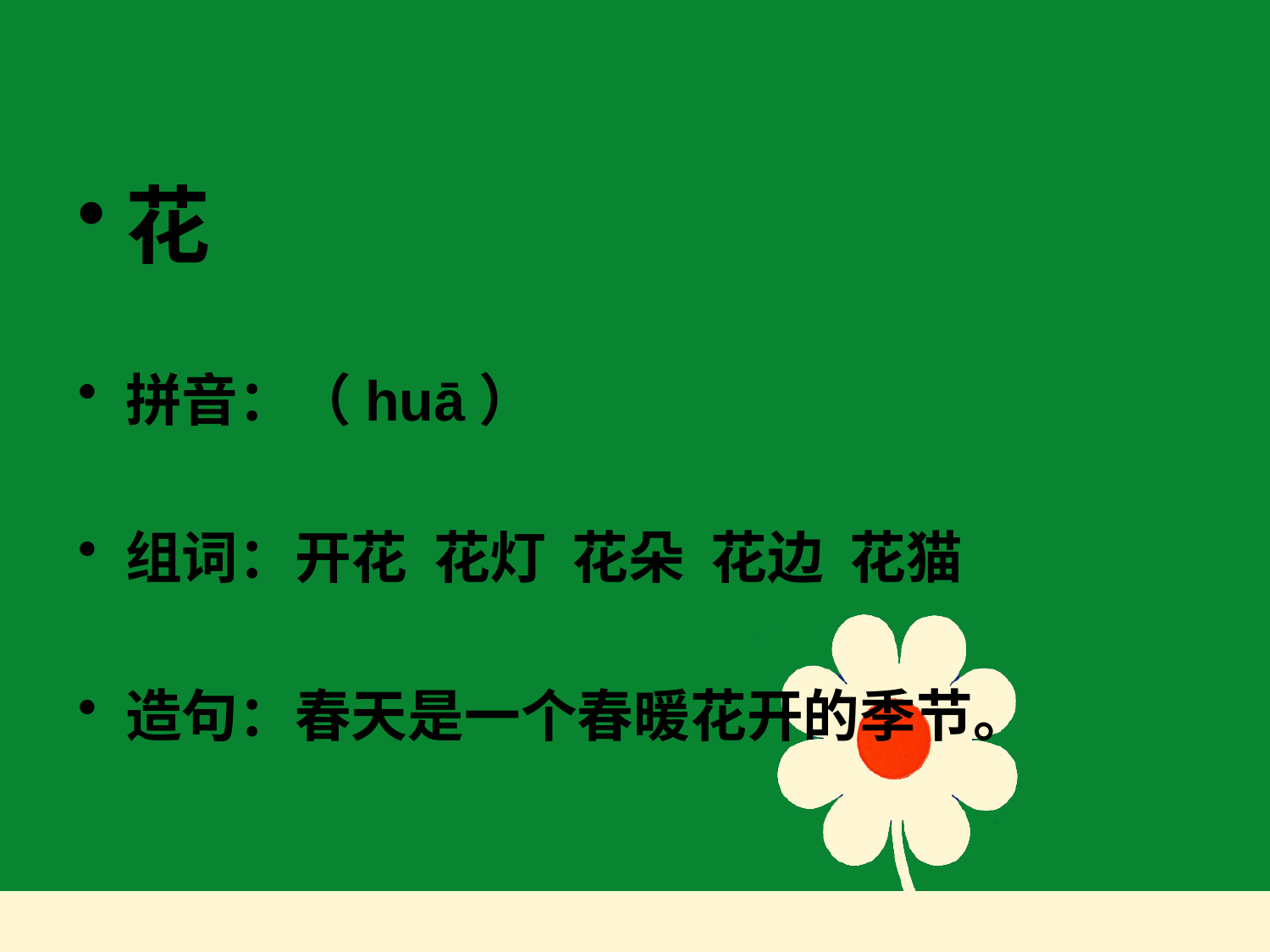

#
花

拼音：（huā）

组词：开花  花灯  花朵  花边  花猫

造句：春天是一个春暖花开的季节。